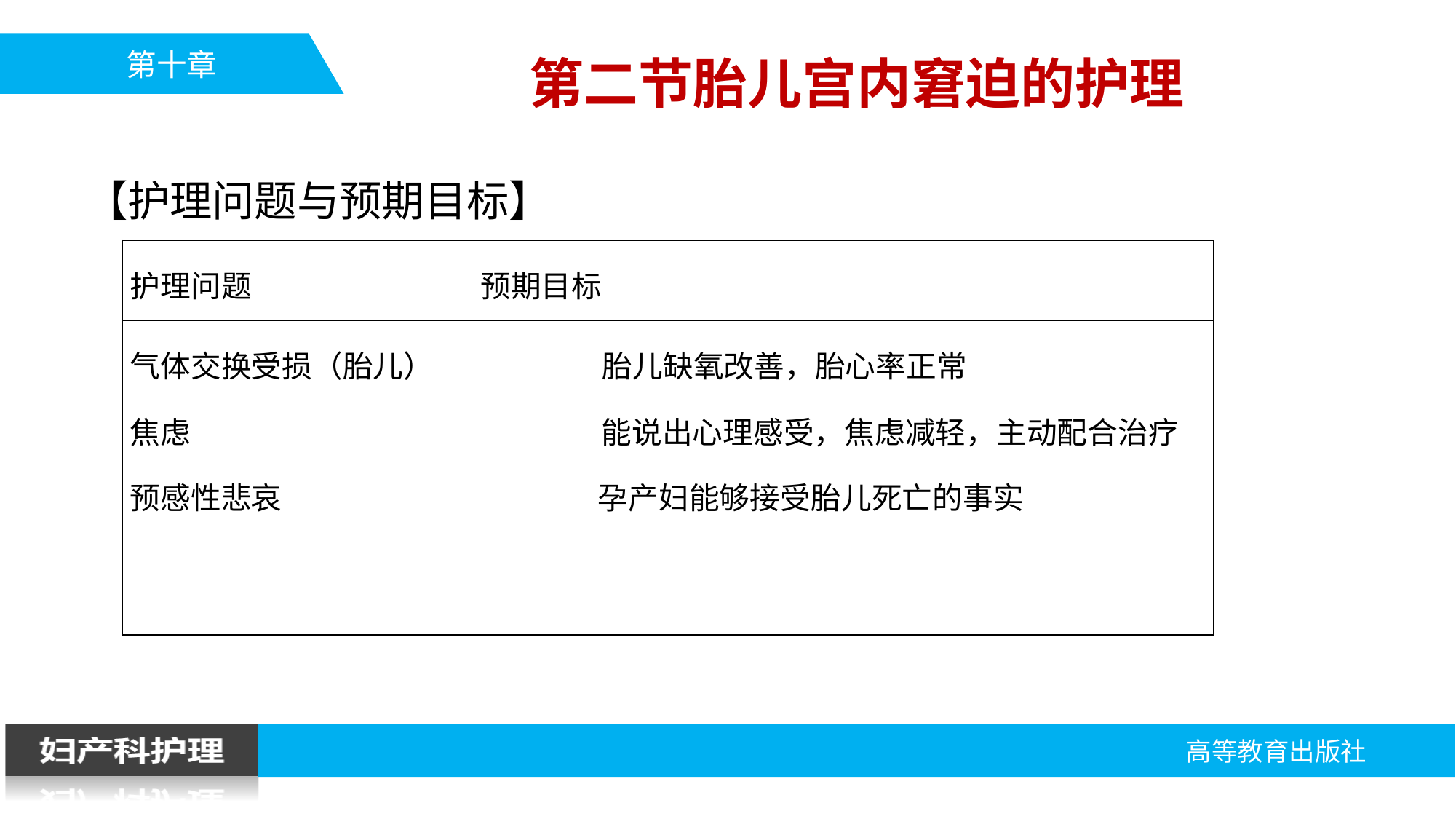

第二节胎儿宫内窘迫的护理

【护理问题与预期目标】

| 护理问题 预期目标 |
| --- |
| 气体交换受损（胎儿） 胎儿缺氧改善，胎心率正常 焦虑 能说出心理感受，焦虑减轻，主动配合治疗 预感性悲哀 孕产妇能够接受胎儿死亡的事实 |